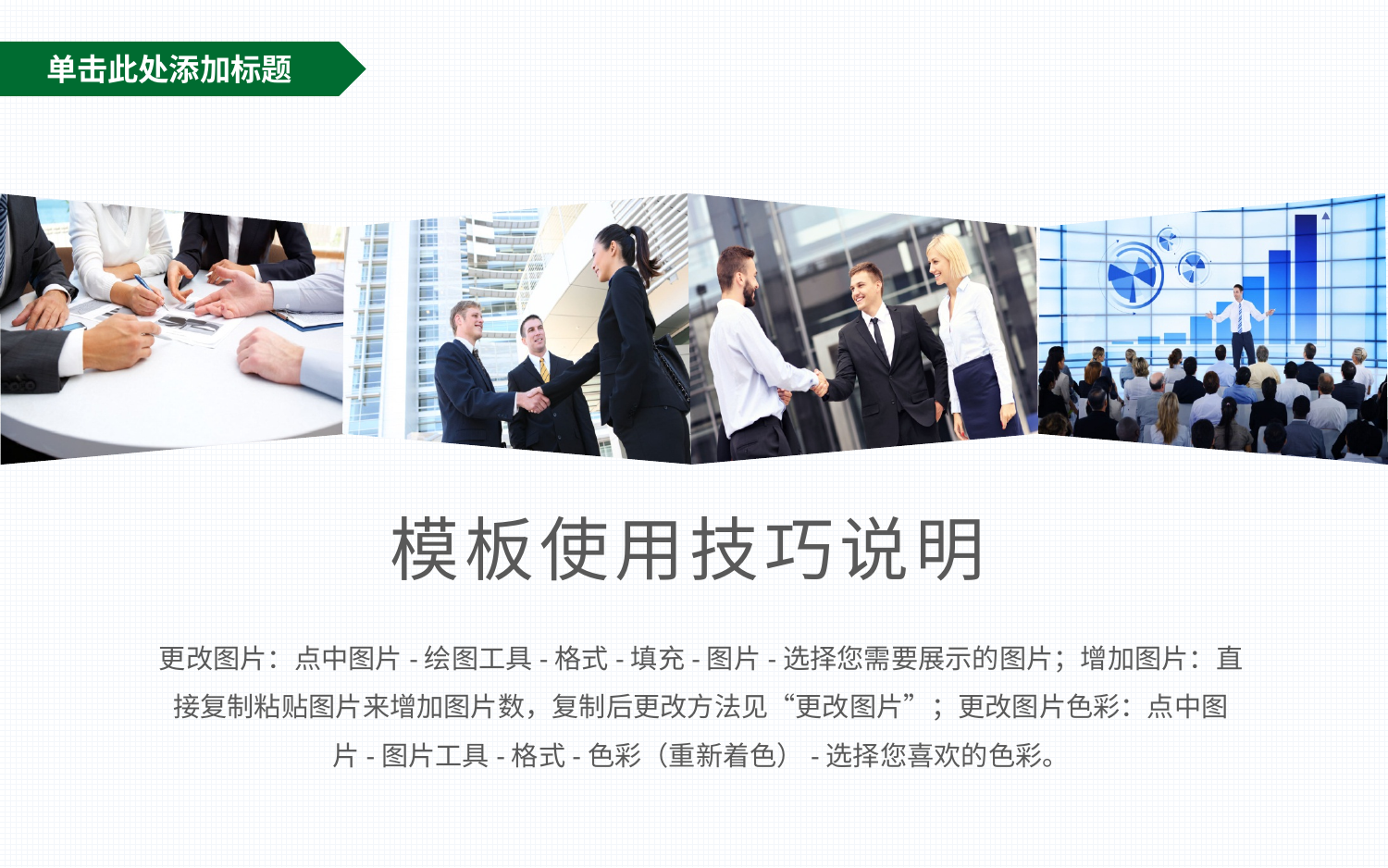

单击此处添加标题

模板使用技巧说明
更改图片：点中图片-绘图工具-格式-填充-图片-选择您需要展示的图片；增加图片：直接复制粘贴图片来增加图片数，复制后更改方法见“更改图片”；更改图片色彩：点中图片-图片工具-格式-色彩（重新着色）-选择您喜欢的色彩。